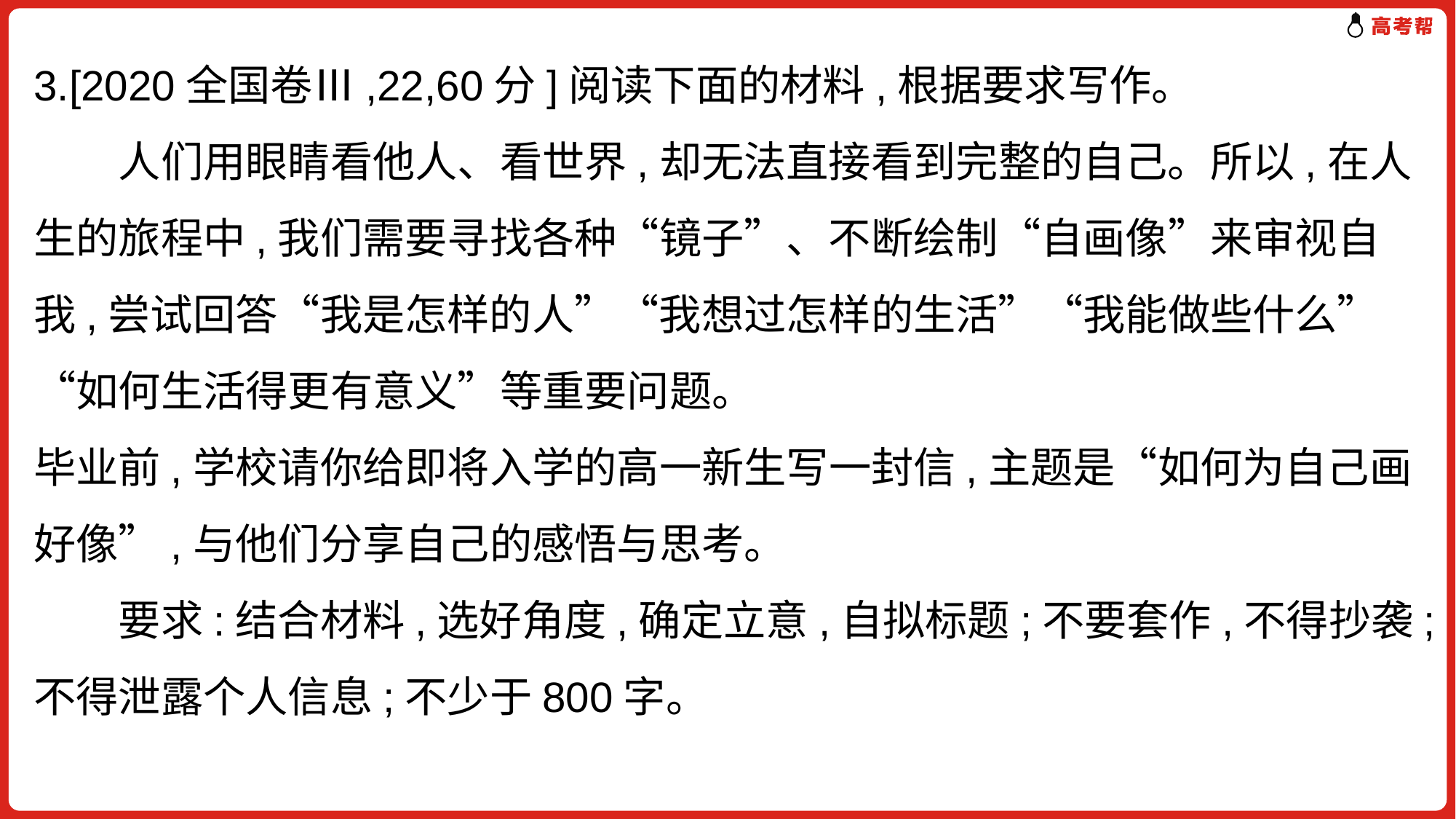

3.[2020全国卷Ⅲ,22,60分]阅读下面的材料,根据要求写作。
　　人们用眼睛看他人、看世界,却无法直接看到完整的自己。所以,在人生的旅程中,我们需要寻找各种“镜子”、不断绘制“自画像”来审视自我,尝试回答“我是怎样的人”“我想过怎样的生活”“我能做些什么”“如何生活得更有意义”等重要问题。
毕业前,学校请你给即将入学的高一新生写一封信,主题是“如何为自己画好像”,与他们分享自己的感悟与思考。
　　要求:结合材料,选好角度,确定立意,自拟标题;不要套作,不得抄袭;不得泄露个人信息;不少于800字。